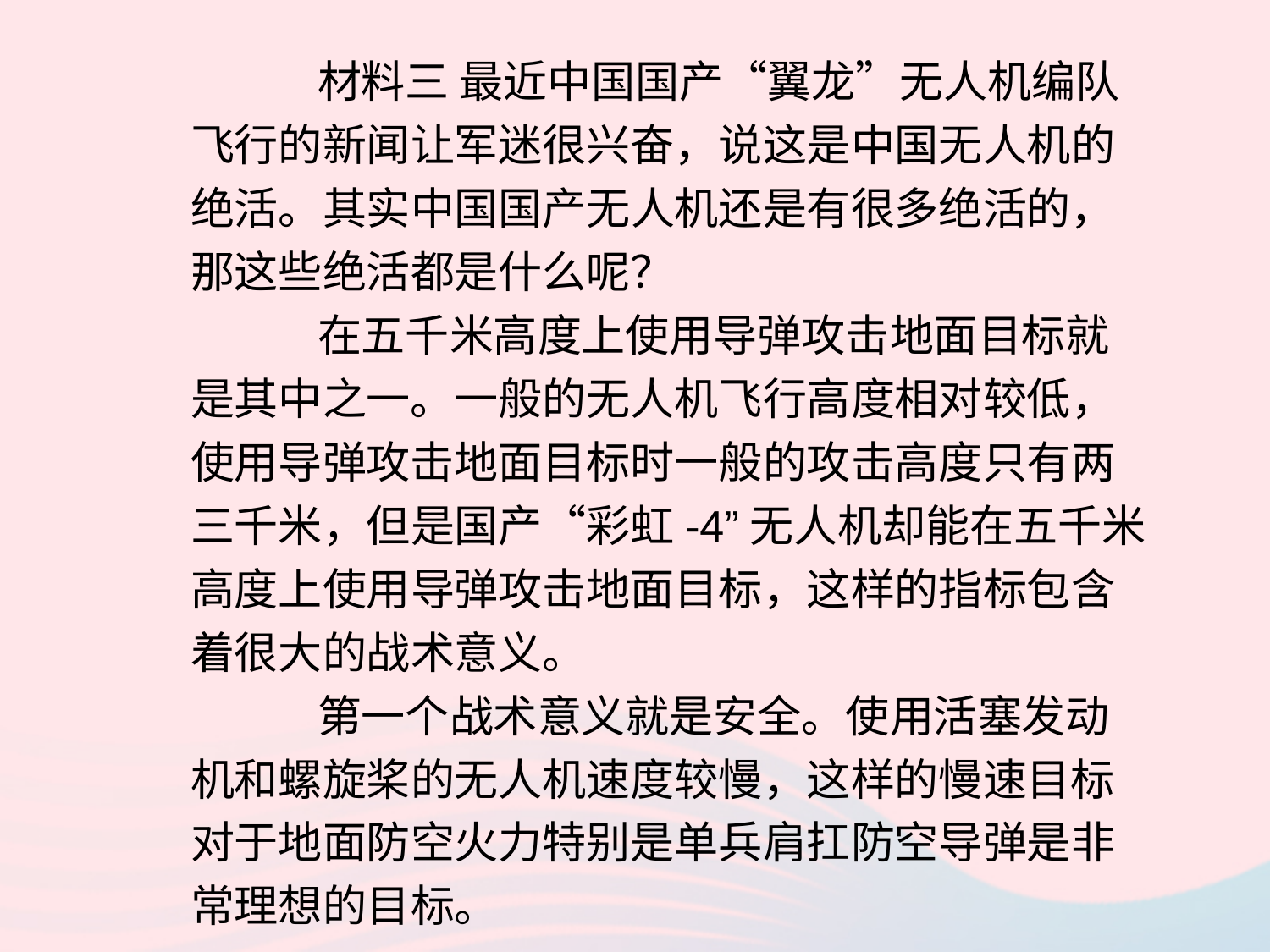

材料三 最近中国国产“翼龙”无人机编队飞行的新闻让军迷很兴奋，说这是中国无人机的绝活。其实中国国产无人机还是有很多绝活的，那这些绝活都是什么呢？
	在五千米高度上使用导弹攻击地面目标就是其中之一。一般的无人机飞行高度相对较低，使用导弹攻击地面目标时一般的攻击高度只有两三千米，但是国产“彩虹-4”无人机却能在五千米高度上使用导弹攻击地面目标，这样的指标包含着很大的战术意义。
	第一个战术意义就是安全。使用活塞发动机和螺旋桨的无人机速度较慢，这样的慢速目标对于地面防空火力特别是单兵肩扛防空导弹是非常理想的目标。